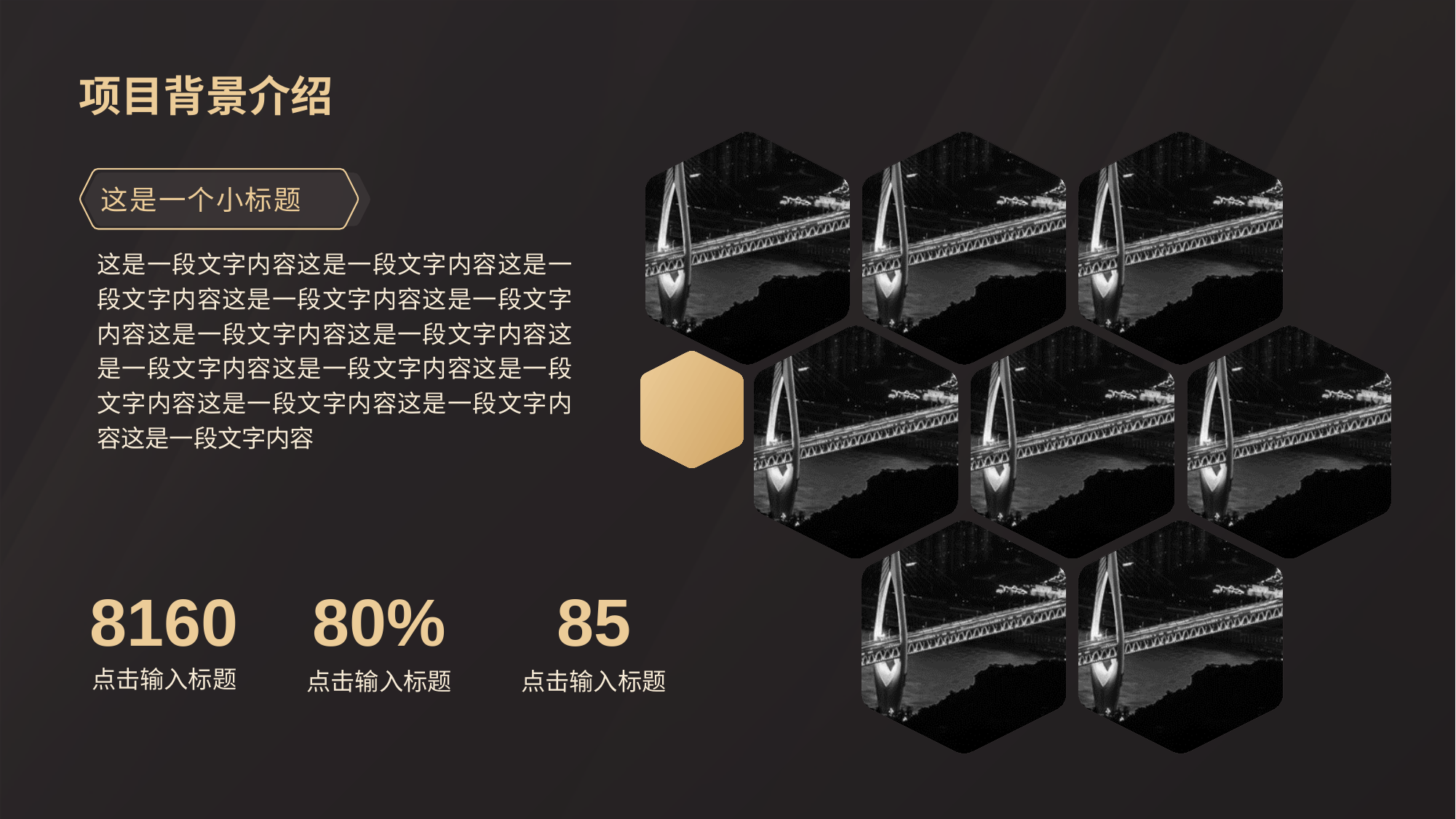

项目背景介绍

这是一个小标题
这是一段文字内容这是一段文字内容这是一段文字内容这是一段文字内容这是一段文字内容这是一段文字内容这是一段文字内容这是一段文字内容这是一段文字内容这是一段文字内容这是一段文字内容这是一段文字内容这是一段文字内容
8160
点击输入标题
80%
点击输入标题
85
点击输入标题